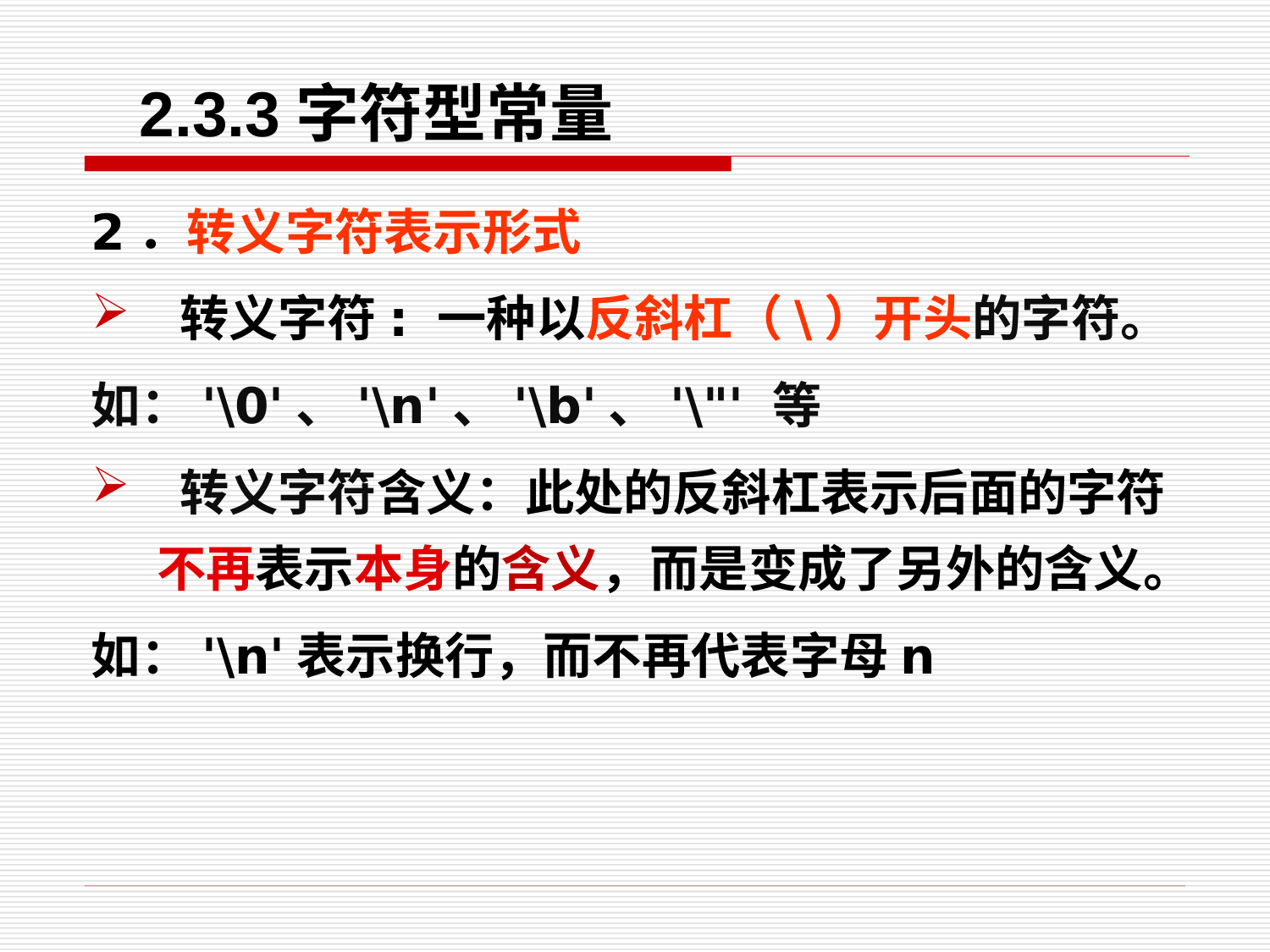

2.3.3字符型常量
2．转义字符表示形式
 转义字符: 一种以反斜杠（\）开头的字符。
如：'\0'、'\n'、'\b'、'\"' 等
 转义字符含义：此处的反斜杠表示后面的字符不再表示本身的含义，而是变成了另外的含义。
如：'\n'表示换行，而不再代表字母n